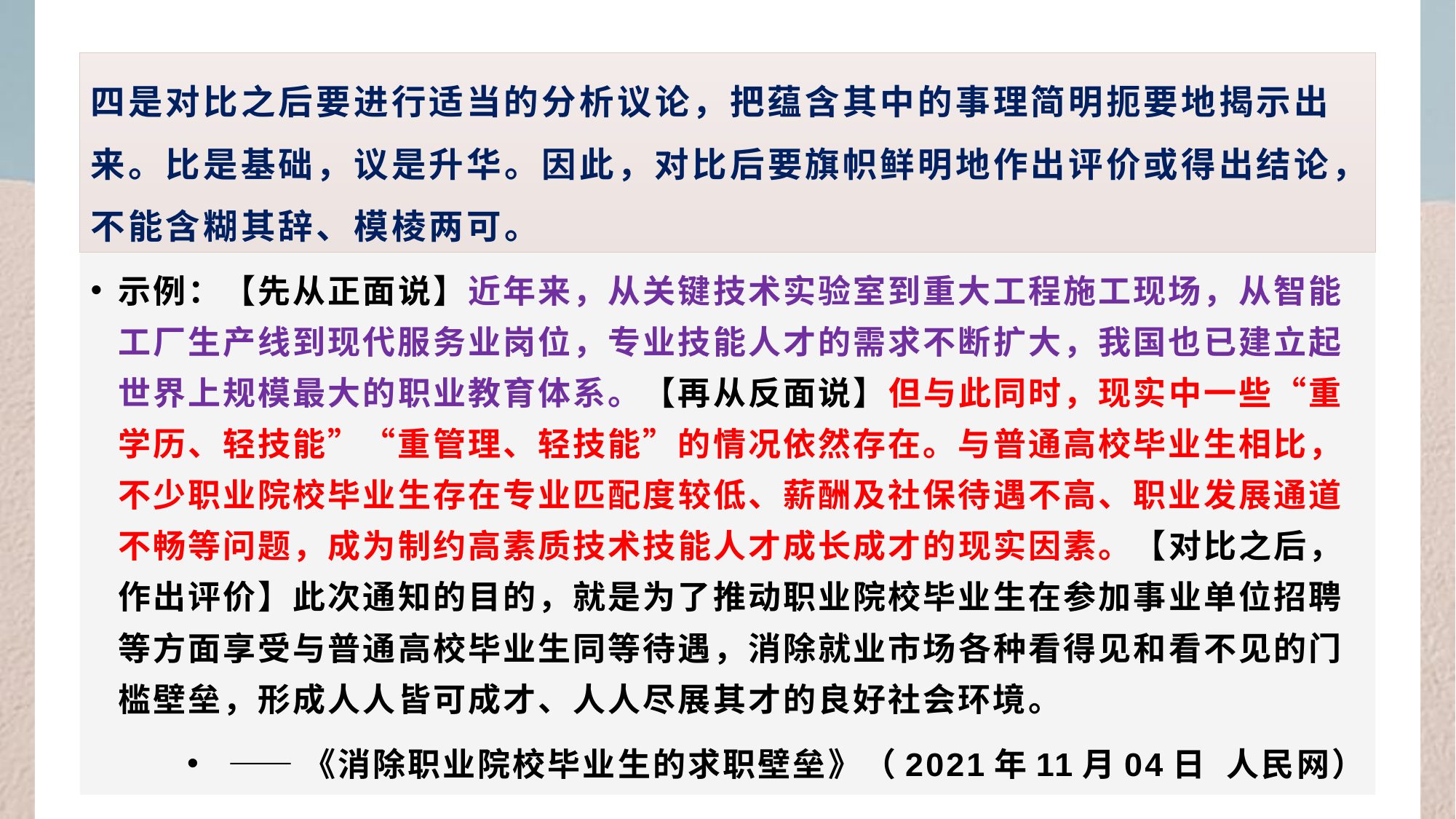

# 四是对比之后要进行适当的分析议论，把蕴含其中的事理简明扼要地揭示出来。比是基础，议是升华。因此，对比后要旗帜鲜明地作出评价或得出结论，不能含糊其辞、模棱两可。
示例：【先从正面说】近年来，从关键技术实验室到重大工程施工现场，从智能工厂生产线到现代服务业岗位，专业技能人才的需求不断扩大，我国也已建立起世界上规模最大的职业教育体系。【再从反面说】但与此同时，现实中一些“重学历、轻技能”“重管理、轻技能”的情况依然存在。与普通高校毕业生相比，不少职业院校毕业生存在专业匹配度较低、薪酬及社保待遇不高、职业发展通道不畅等问题，成为制约高素质技术技能人才成长成才的现实因素。【对比之后，作出评价】此次通知的目的，就是为了推动职业院校毕业生在参加事业单位招聘等方面享受与普通高校毕业生同等待遇，消除就业市场各种看得见和看不见的门槛壁垒，形成人人皆可成才、人人尽展其才的良好社会环境。
——《消除职业院校毕业生的求职壁垒》（2021年11月04日  人民网）